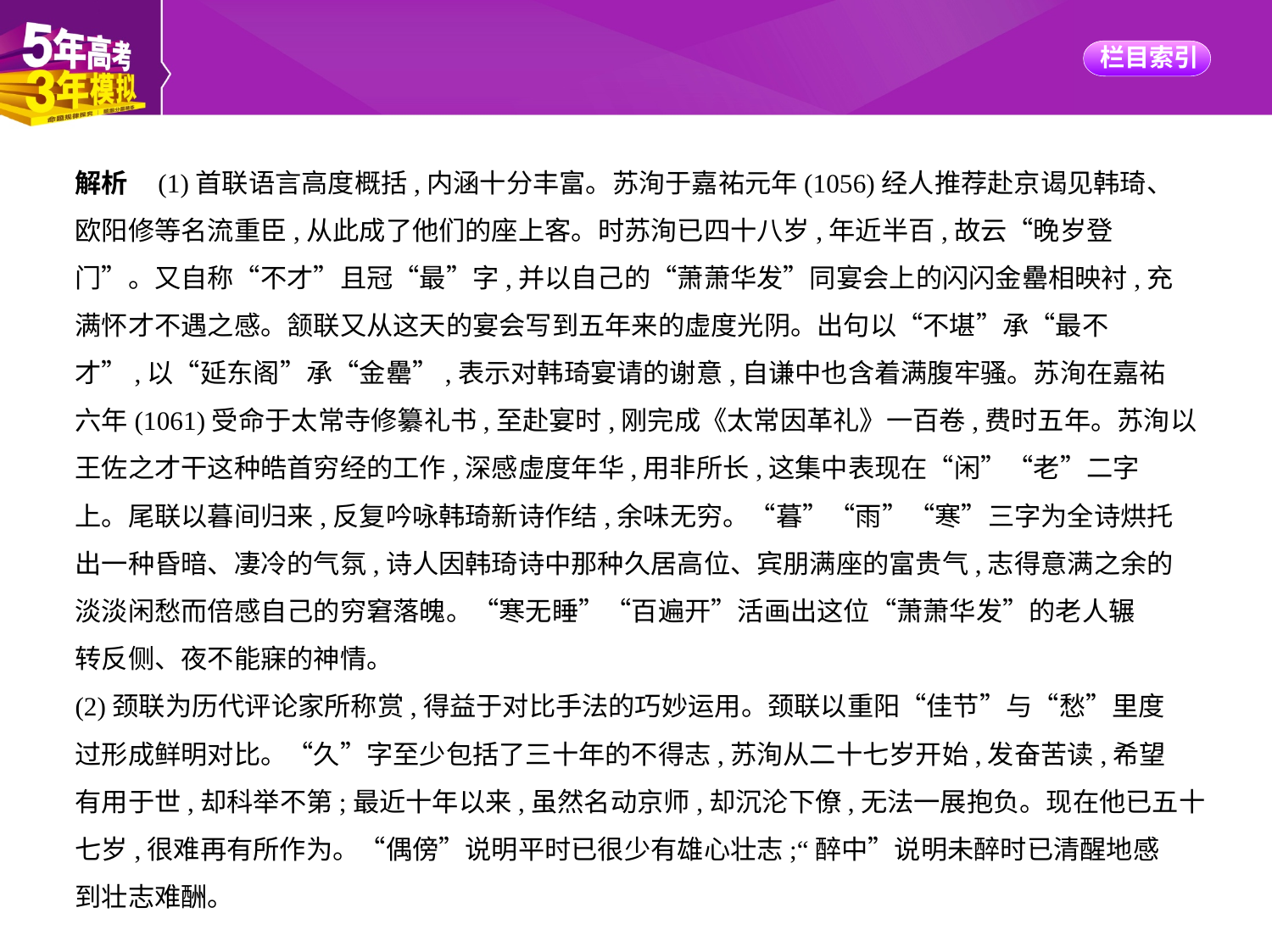

解析    (1)首联语言高度概括,内涵十分丰富。苏洵于嘉祐元年(1056)经人推荐赴京谒见韩琦、
欧阳修等名流重臣,从此成了他们的座上客。时苏洵已四十八岁,年近半百,故云“晚岁登
门”。又自称“不才”且冠“最”字,并以自己的“萧萧华发”同宴会上的闪闪金罍相映衬,充
满怀才不遇之感。颔联又从这天的宴会写到五年来的虚度光阴。出句以“不堪”承“最不
才”,以“延东阁”承“金罍”,表示对韩琦宴请的谢意,自谦中也含着满腹牢骚。苏洵在嘉祐
六年(1061)受命于太常寺修纂礼书,至赴宴时,刚完成《太常因革礼》一百卷,费时五年。苏洵以
王佐之才干这种皓首穷经的工作,深感虚度年华,用非所长,这集中表现在“闲”“老”二字
上。尾联以暮间归来,反复吟咏韩琦新诗作结,余味无穷。“暮”“雨”“寒”三字为全诗烘托
出一种昏暗、凄冷的气氛,诗人因韩琦诗中那种久居高位、宾朋满座的富贵气,志得意满之余的
淡淡闲愁而倍感自己的穷窘落魄。“寒无睡”“百遍开”活画出这位“萧萧华发”的老人辗
转反侧、夜不能寐的神情。
(2)颈联为历代评论家所称赏,得益于对比手法的巧妙运用。颈联以重阳“佳节”与“愁”里度
过形成鲜明对比。“久”字至少包括了三十年的不得志,苏洵从二十七岁开始,发奋苦读,希望
有用于世,却科举不第;最近十年以来,虽然名动京师,却沉沦下僚,无法一展抱负。现在他已五十
七岁,很难再有所作为。“偶傍”说明平时已很少有雄心壮志;“醉中”说明未醉时已清醒地感
到壮志难酬。